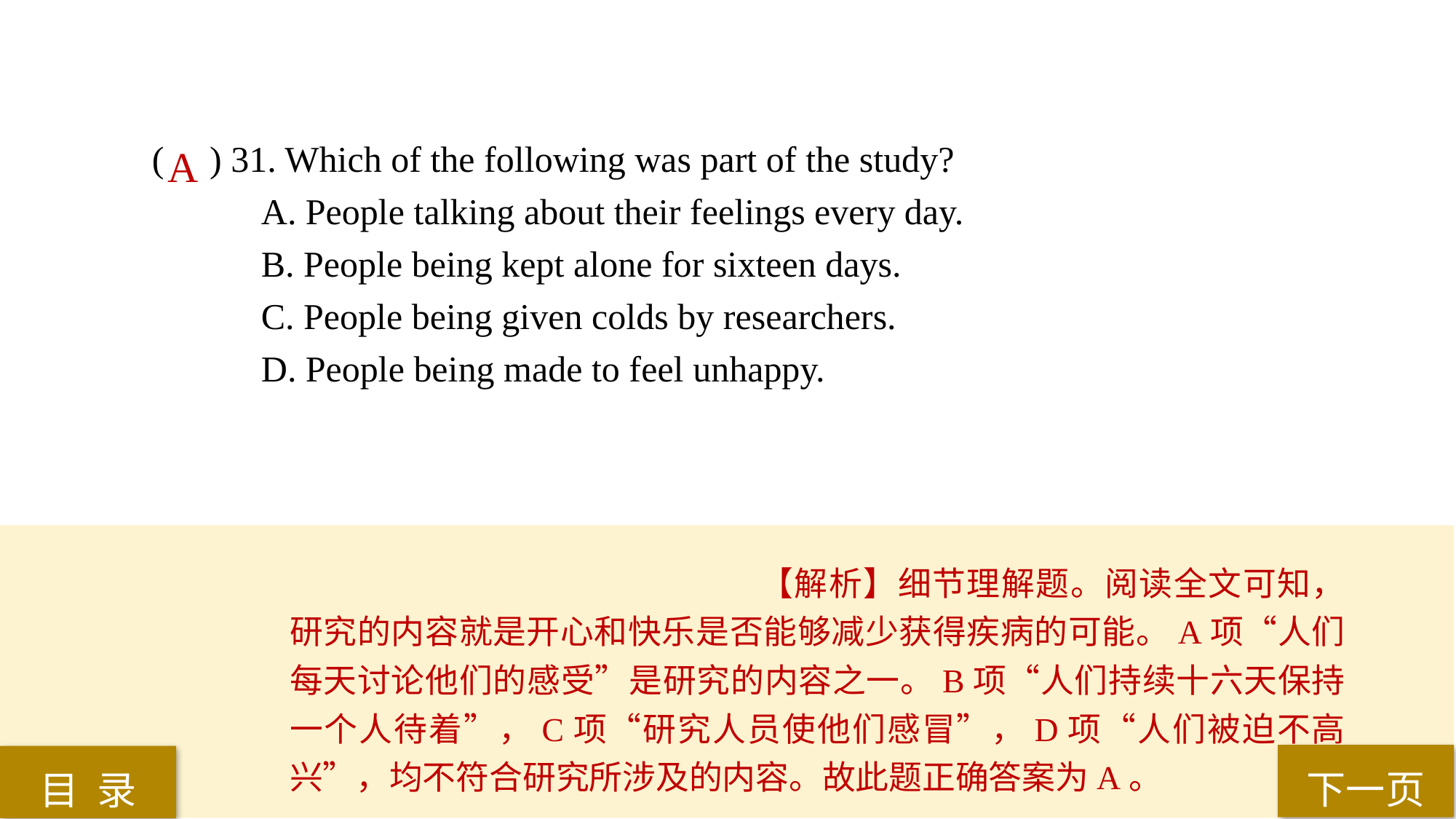

(     ) 31. Which of the following was part of the study?
A. People talking about their feelings every day.
B. People being kept alone for sixteen days.
C. People being given colds by researchers.
D. People being made to feel unhappy.
A
【解析】细节理解题。阅读全文可知，研究的内容就是开心和快乐是否能够减少获得疾病的可能。A项“人们每天讨论他们的感受”是研究的内容之一。B项“人们持续十六天保持一个人待着”，C项“研究人员使他们感冒”，D项“人们被迫不高兴”，均不符合研究所涉及的内容。故此题正确答案为A。